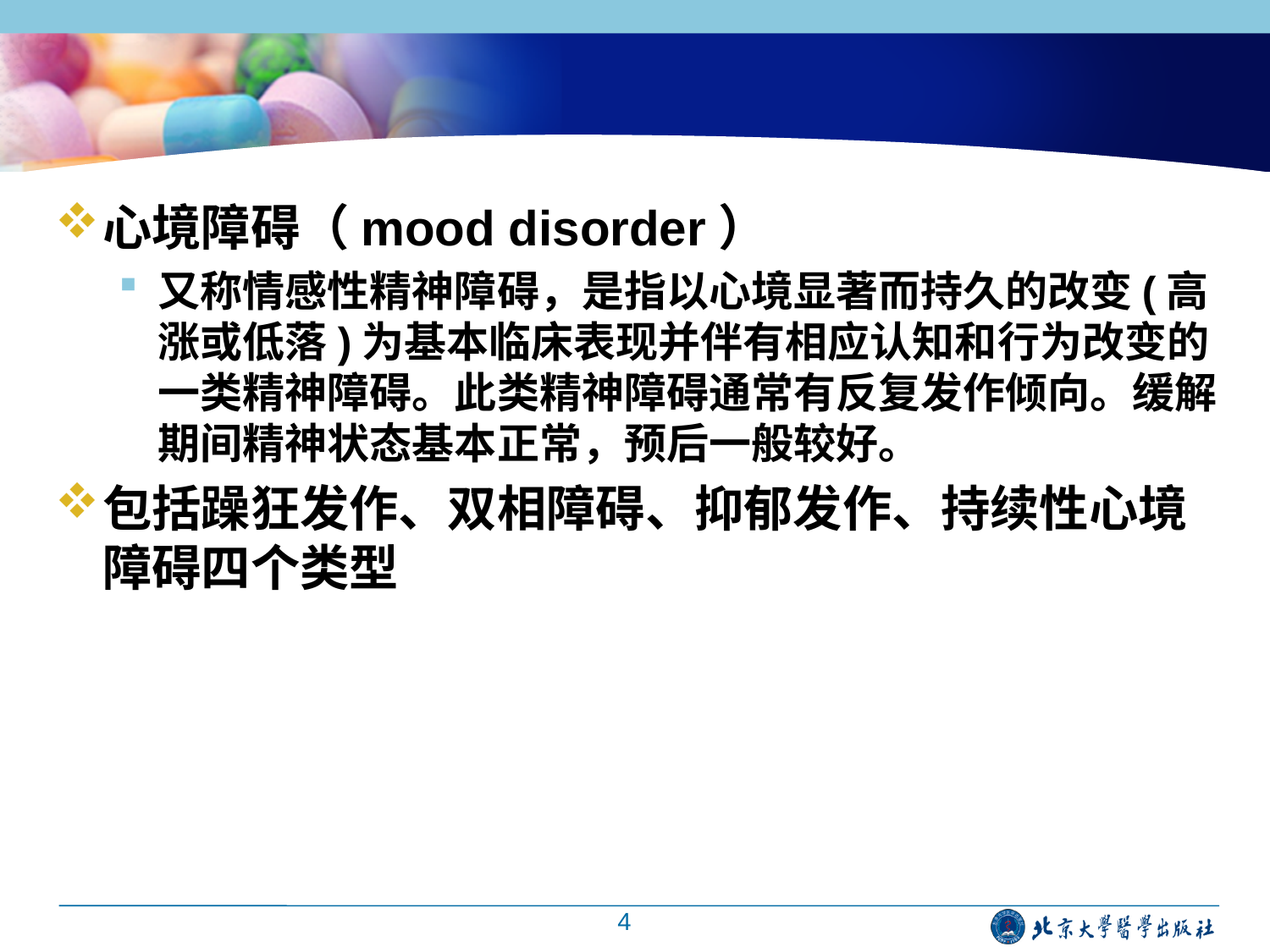

心境障碍（mood disorder）
又称情感性精神障碍，是指以心境显著而持久的改变(高涨或低落)为基本临床表现并伴有相应认知和行为改变的一类精神障碍。此类精神障碍通常有反复发作倾向。缓解期间精神状态基本正常，预后一般较好。
包括躁狂发作、双相障碍、抑郁发作、持续性心境障碍四个类型
4